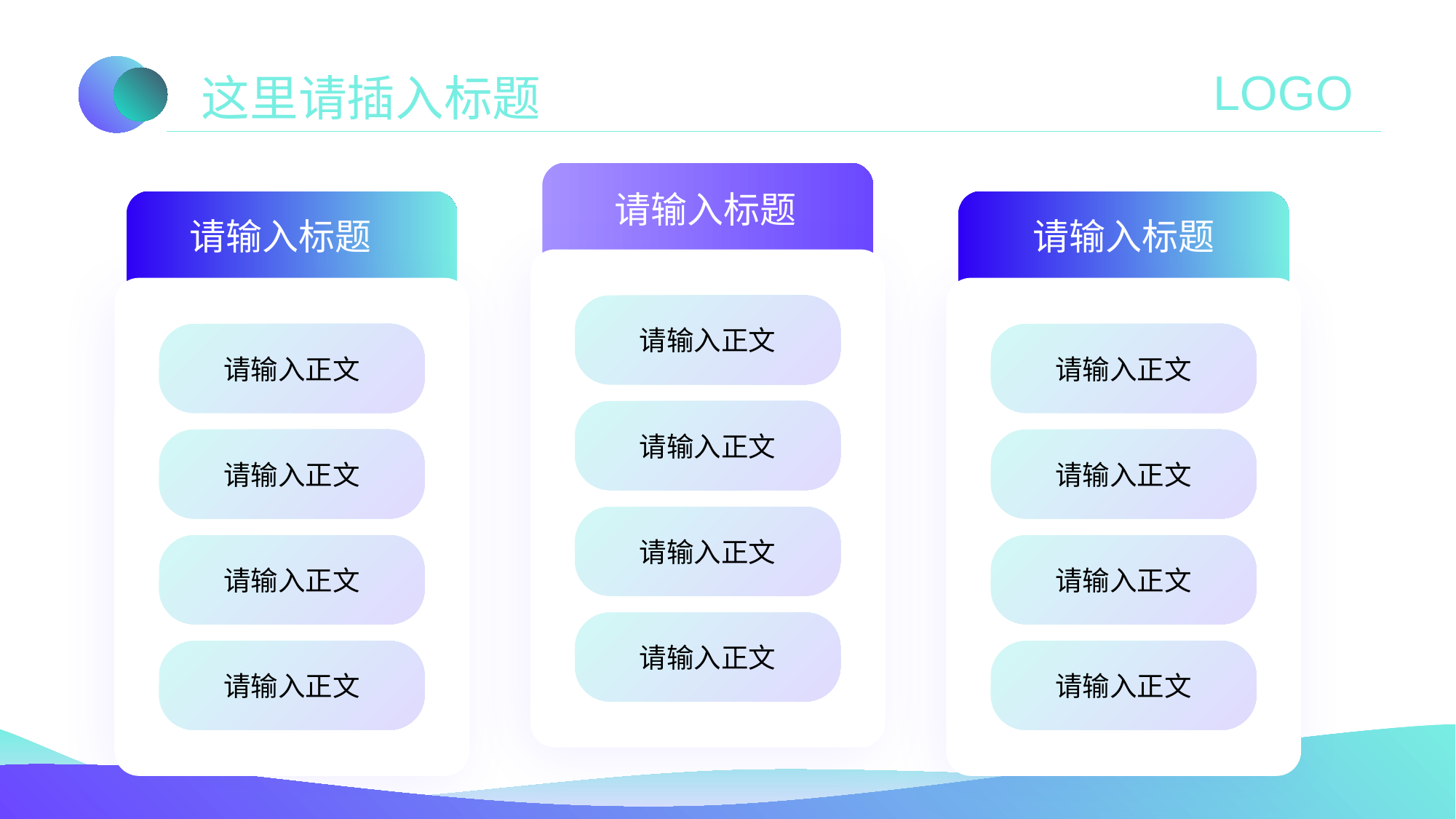

LOGO
这里请插入标题

请输入标题

请输入标题
请输入标题

请输入正文
请输入正文
请输入正文
请输入正文
请输入正文
请输入正文
请输入正文
请输入正文
请输入正文
请输入正文
请输入正文
请输入正文